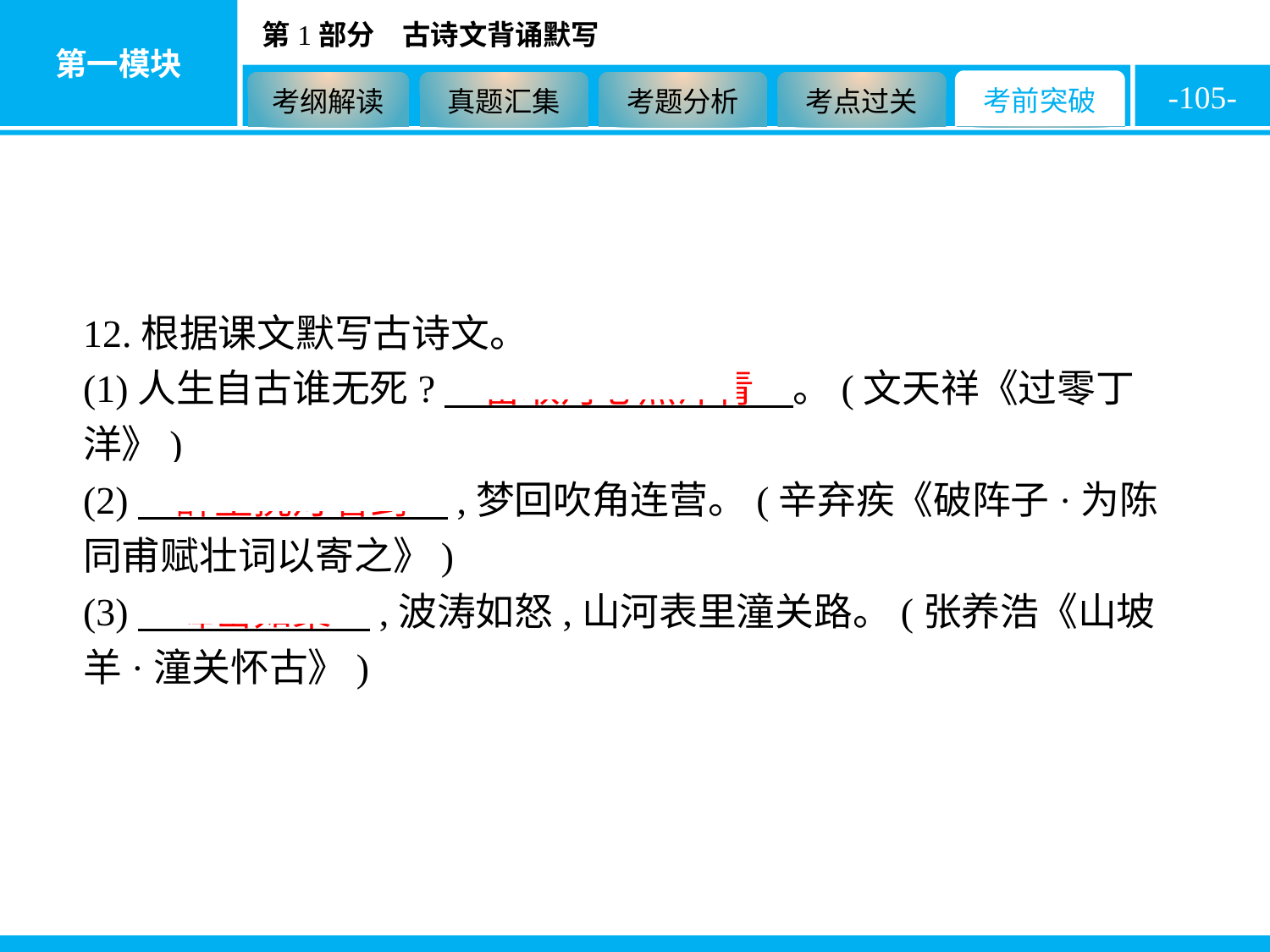

-105-
12.根据课文默写古诗文。
(1)人生自古谁无死?　留取丹心照汗青　。(文天祥《过零丁洋》)
(2)　醉里挑灯看剑　,梦回吹角连营。(辛弃疾《破阵子·为陈同甫赋壮词以寄之》)
(3)　峰峦如聚　,波涛如怒,山河表里潼关路。(张养浩《山坡羊·潼关怀古》)